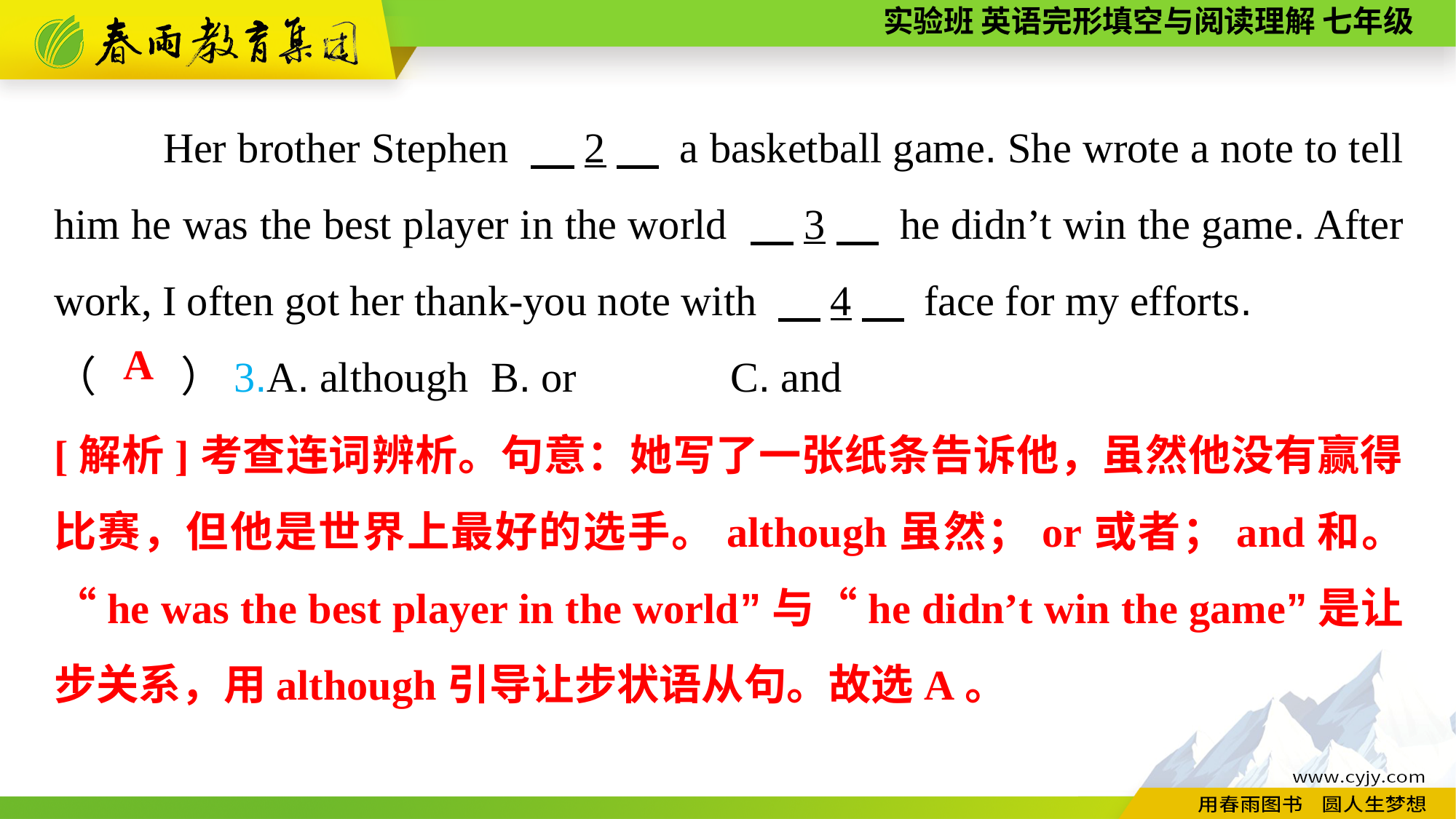

Her brother Stephen 　2　 a basketball game. She wrote a note to tell him he was the best player in the world 　3　 he didn’t win the game. After work, I often got her thank-you note with 　4　 face for my efforts.
（　　）3.A. although	B. or		  C. and
A
[解析]考查连词辨析。句意：她写了一张纸条告诉他，虽然他没有赢得比赛，但他是世界上最好的选手。although虽然；or或者；and和。“he was the best player in the world”与“he didn’t win the game”是让步关系，用although引导让步状语从句。故选A。